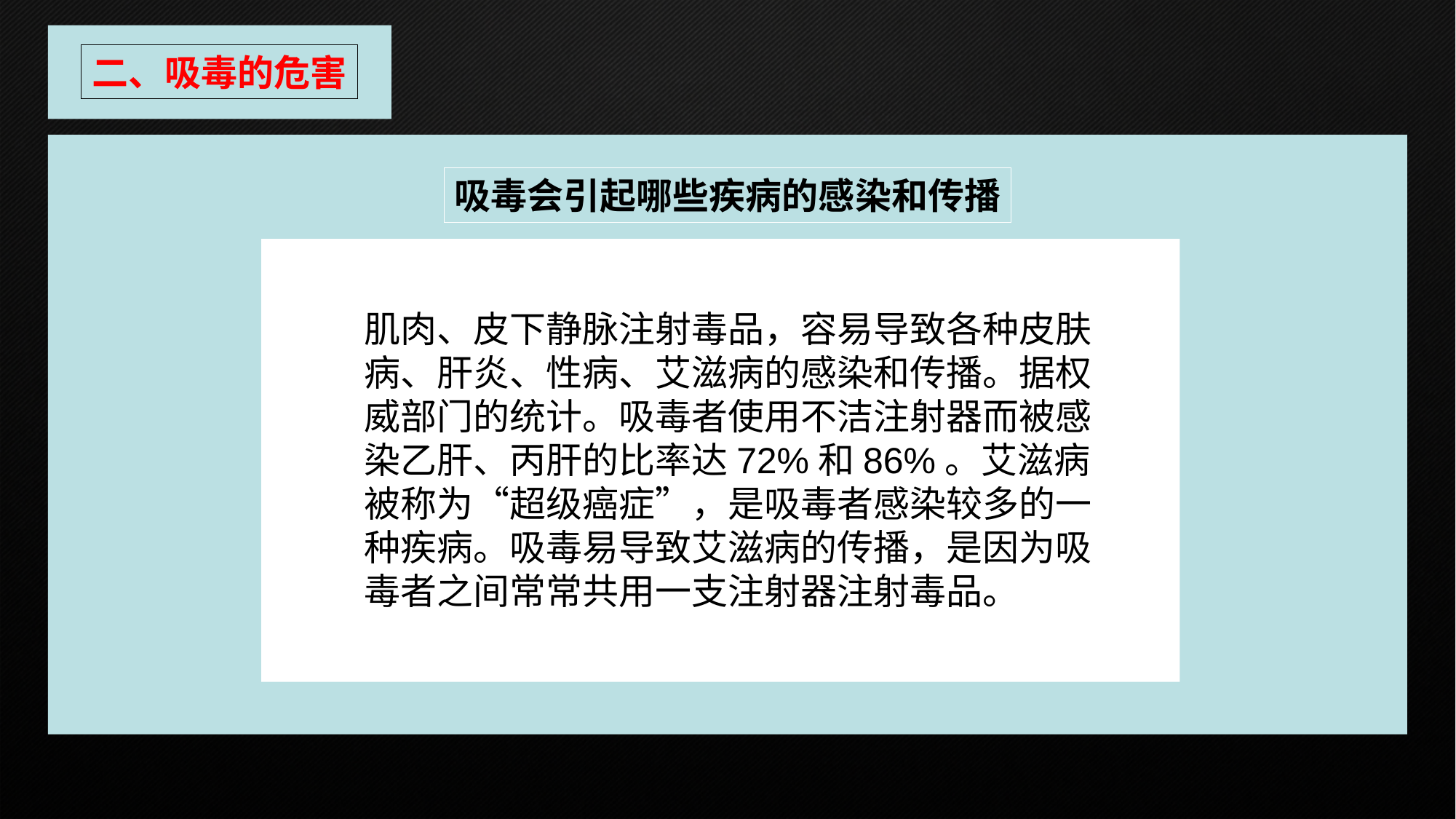

二、吸毒的危害

吸毒会引起哪些疾病的感染和传播

肌肉、皮下静脉注射毒品，容易导致各种皮肤病、肝炎、性病、艾滋病的感染和传播。据权威部门的统计。吸毒者使用不洁注射器而被感染乙肝、丙肝的比率达72%和86%。艾滋病被称为“超级癌症”，是吸毒者感染较多的一种疾病。吸毒易导致艾滋病的传播，是因为吸毒者之间常常共用一支注射器注射毒品。